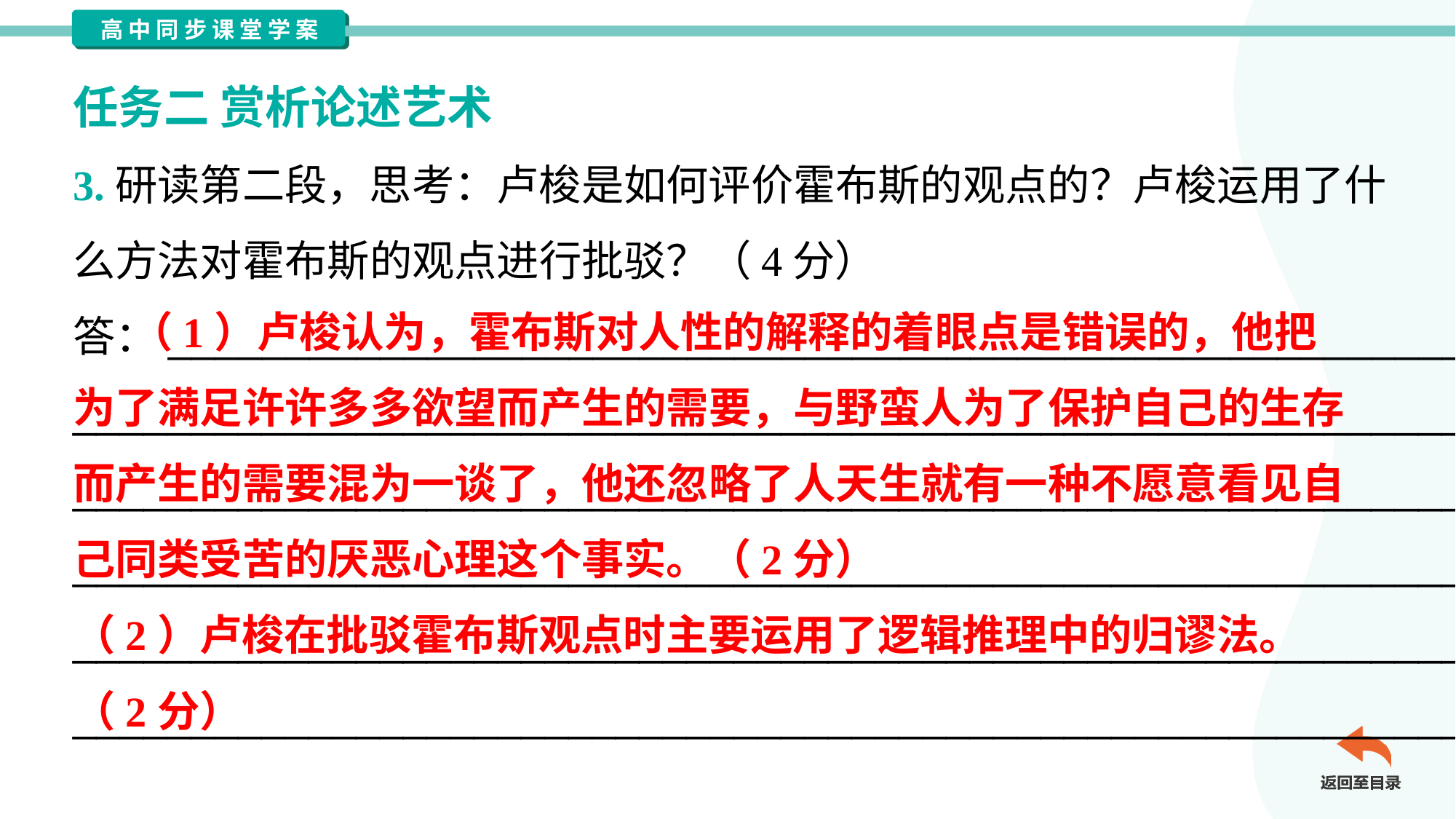

任务二 赏析论述艺术
3.研读第二段，思考：卢梭是如何评价霍布斯的观点的？卢梭运用了什
么方法对霍布斯的观点进行批驳？（4分）
答：_________________________________________________________
_____________________________________________________________
_____________________________________________________________
_____________________________________________________________
_____________________________________________________________
_____________________________________________________________
     （1）卢梭认为，霍布斯对人性的解释的着眼点是错误的，他把
为了满足许许多多欲望而产生的需要，与野蛮人为了保护自己的生存
而产生的需要混为一谈了，他还忽略了人天生就有一种不愿意看见自
己同类受苦的厌恶心理这个事实。（2分）
（2）卢梭在批驳霍布斯观点时主要运用了逻辑推理中的归谬法。
（2分）